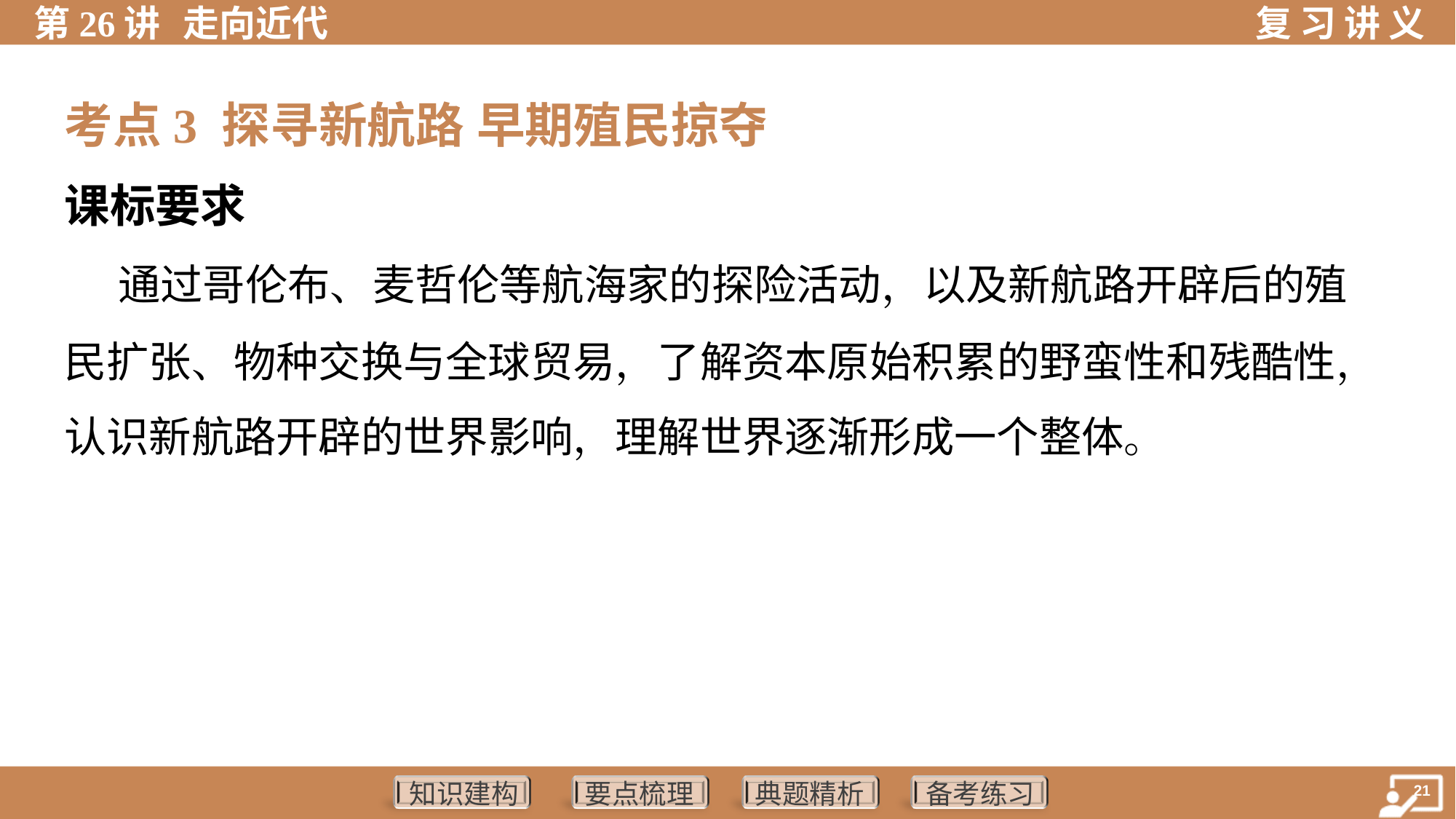

考点3 探寻新航路 早期殖民掠夺
课标要求
    通过哥伦布、麦哲伦等航海家的探险活动，以及新航路开辟后的殖
民扩张、物种交换与全球贸易，了解资本原始积累的野蛮性和残酷性，
认识新航路开辟的世界影响，理解世界逐渐形成一个整体。